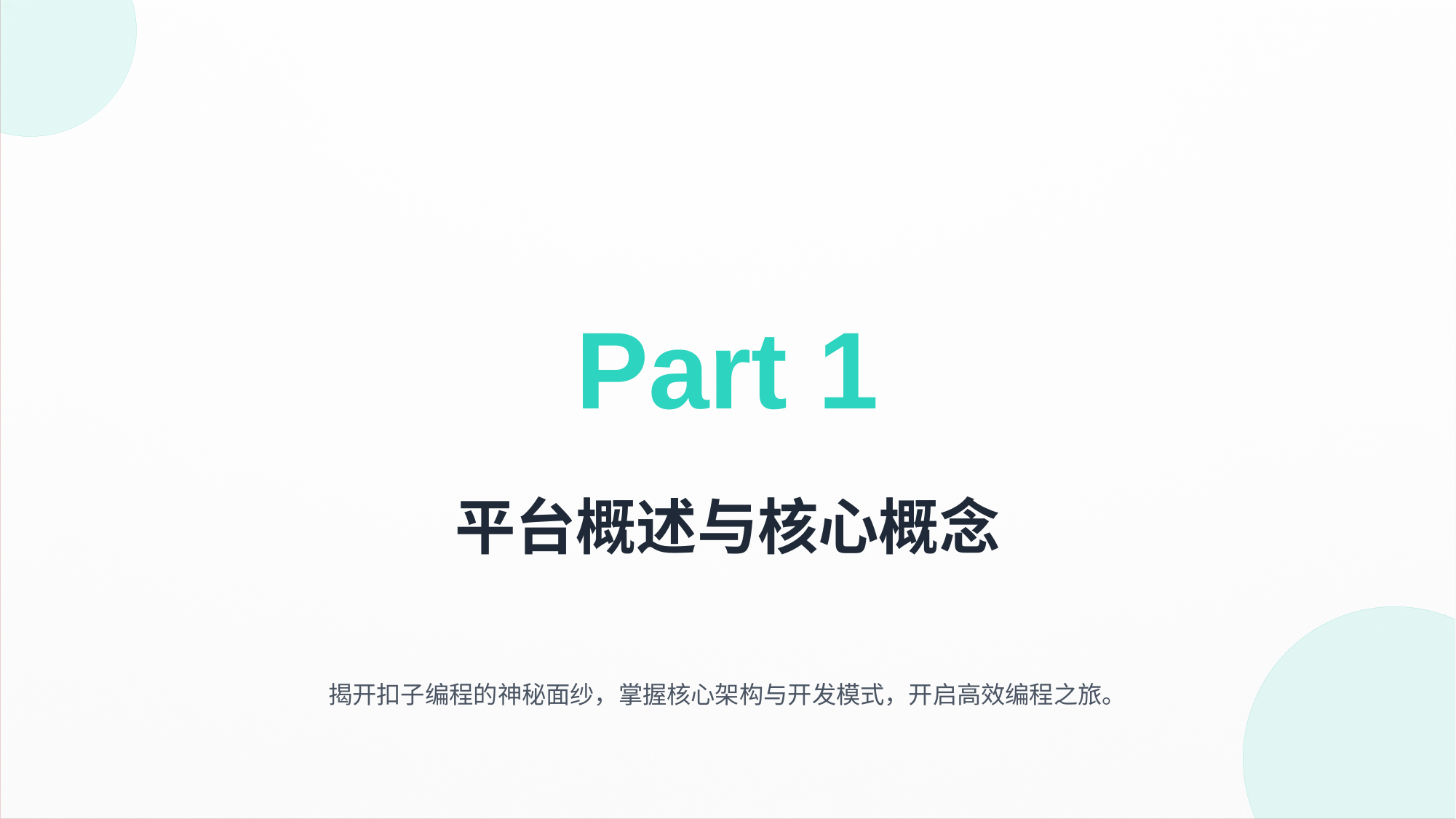

Part 1
平台概述与核心概念

揭开扣子编程的神秘面纱，掌握核心架构与开发模式，开启高效编程之旅。